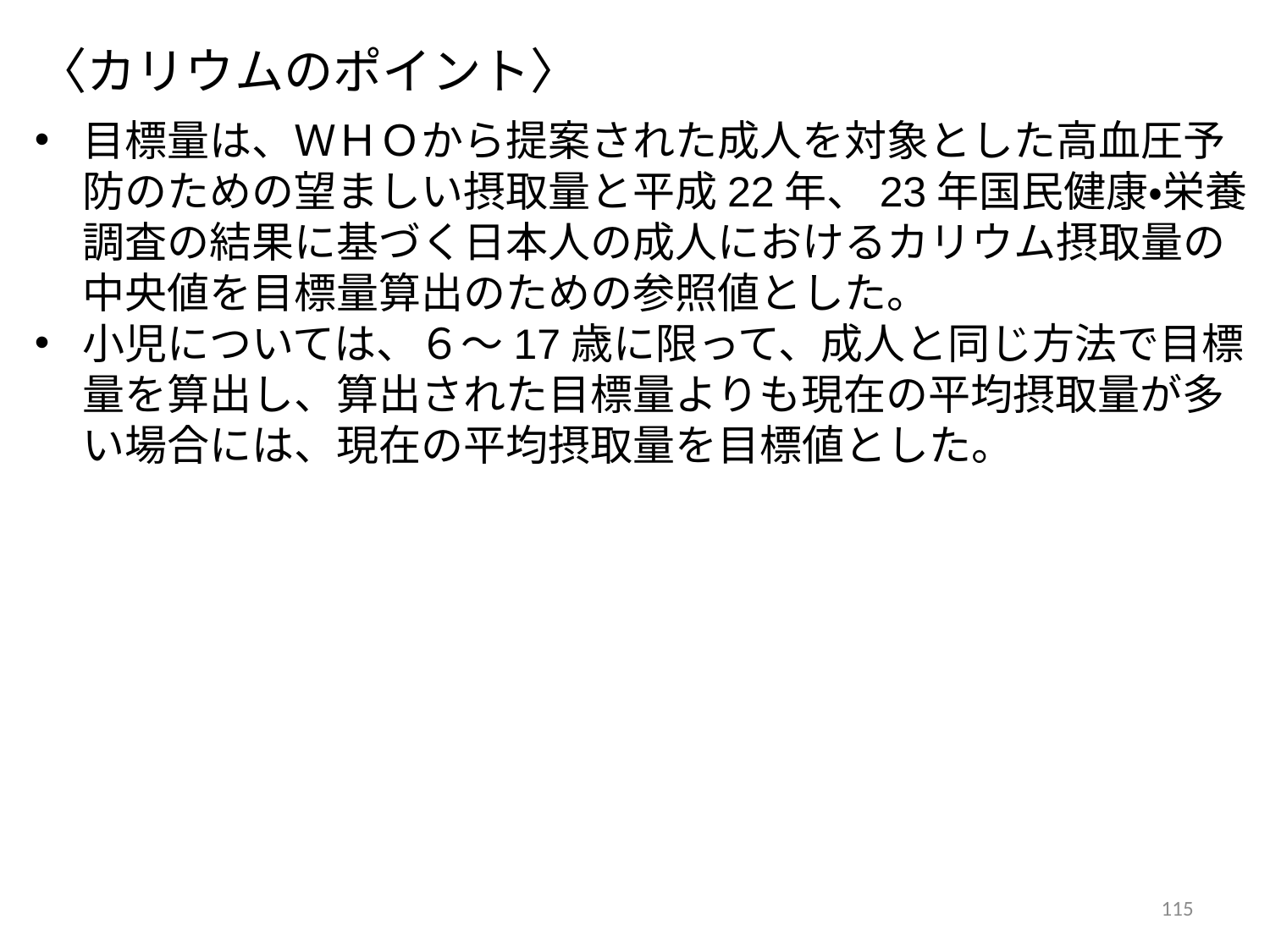

〈カリウムのポイント〉

目標量は、ＷＨＯから提案された成人を対象とした高血圧予防のための望ましい摂取量と平成22年、23年国民健康・栄養調査の結果に基づく日本人の成人におけるカリウム摂取量の中央値を目標量算出のための参照値とした。
小児については、６～17歳に限って、成人と同じ方法で目標量を算出し、算出された目標量よりも現在の平均摂取量が多い場合には、現在の平均摂取量を目標値とした。
115